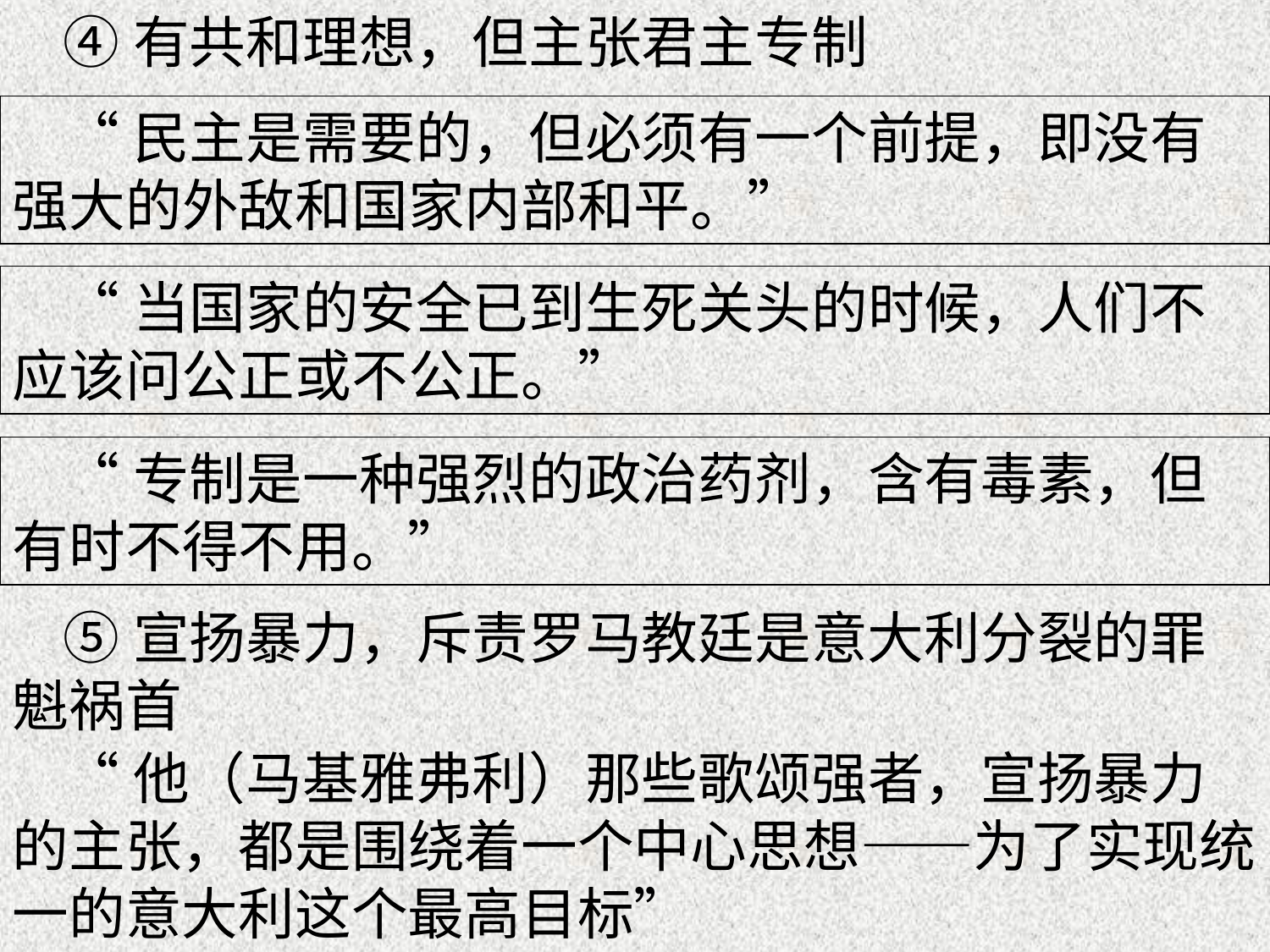

④有共和理想，但主张君主专制
    “民主是需要的，但必须有一个前提，即没有强大的外敌和国家内部和平。”
    “当国家的安全已到生死关头的时候，人们不应该问公正或不公正。”
    “专制是一种强烈的政治药剂，含有毒素，但有时不得不用。”
    ⑤宣扬暴力，斥责罗马教廷是意大利分裂的罪魁祸首
    “他（马基雅弗利）那些歌颂强者，宣扬暴力的主张，都是围绕着一个中心思想——为了实现统一的意大利这个最高目标”